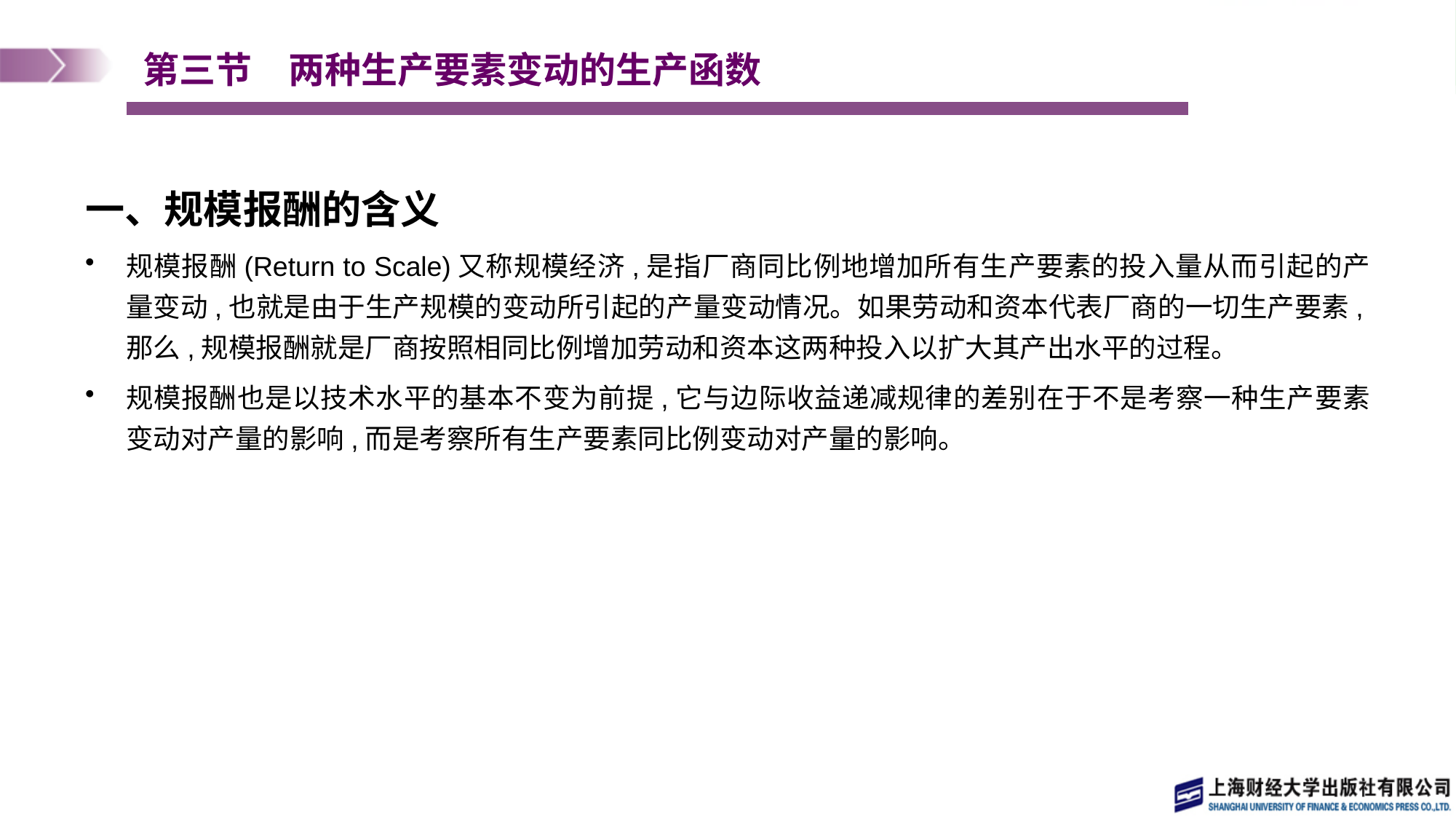

# 第三节　两种生产要素变动的生产函数
一、规模报酬的含义
规模报酬(Return to Scale)又称规模经济,是指厂商同比例地增加所有生产要素的投入量从而引起的产量变动,也就是由于生产规模的变动所引起的产量变动情况。如果劳动和资本代表厂商的一切生产要素,那么,规模报酬就是厂商按照相同比例增加劳动和资本这两种投入以扩大其产出水平的过程。
规模报酬也是以技术水平的基本不变为前提,它与边际收益递减规律的差别在于不是考察一种生产要素变动对产量的影响,而是考察所有生产要素同比例变动对产量的影响。